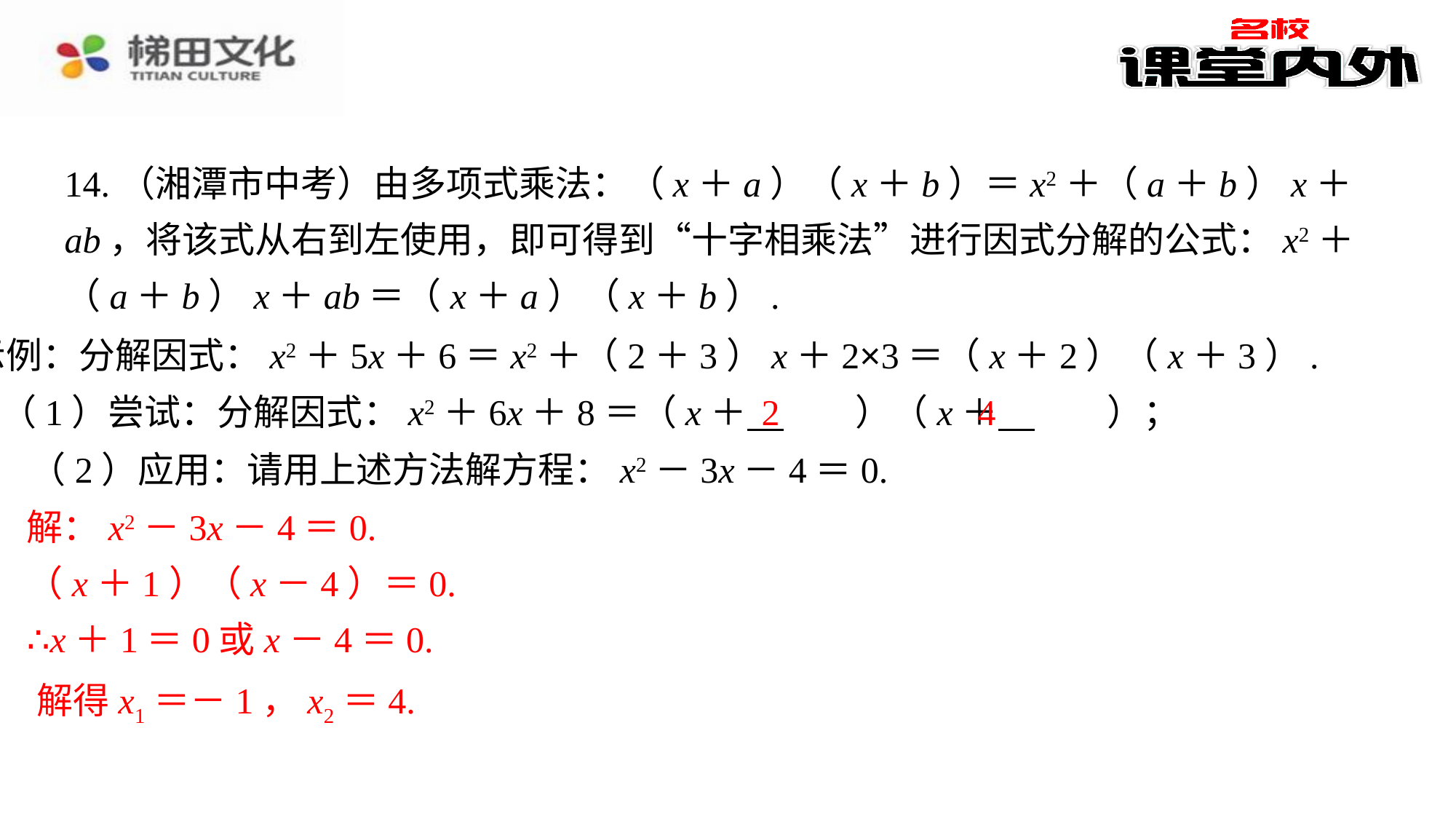

14.（湘潭市中考）由多项式乘法：（x＋a）（x＋b）＝x2＋（a＋b）x＋ab，将该式从右到左使用，即可得到“十字相乘法”进行因式分解的公式：x2＋（a＋b）x＋ab＝（x＋a）（x＋b）.
示例：分解因式：x2＋5x＋6＝x2＋（2＋3）x＋2×3＝（x＋2）（x＋3）.
2
4
（1）尝试：分解因式：x2＋6x＋8＝（x＋ 　2　⁠）（x＋ 　4　⁠）；
（2）应用：请用上述方法解方程：x2－3x－4＝0.
解：x2－3x－4＝0.
（x＋1）（x－4）＝0.
∴x＋1＝0或x－4＝0.
解得x1＝－1，x2＝4.